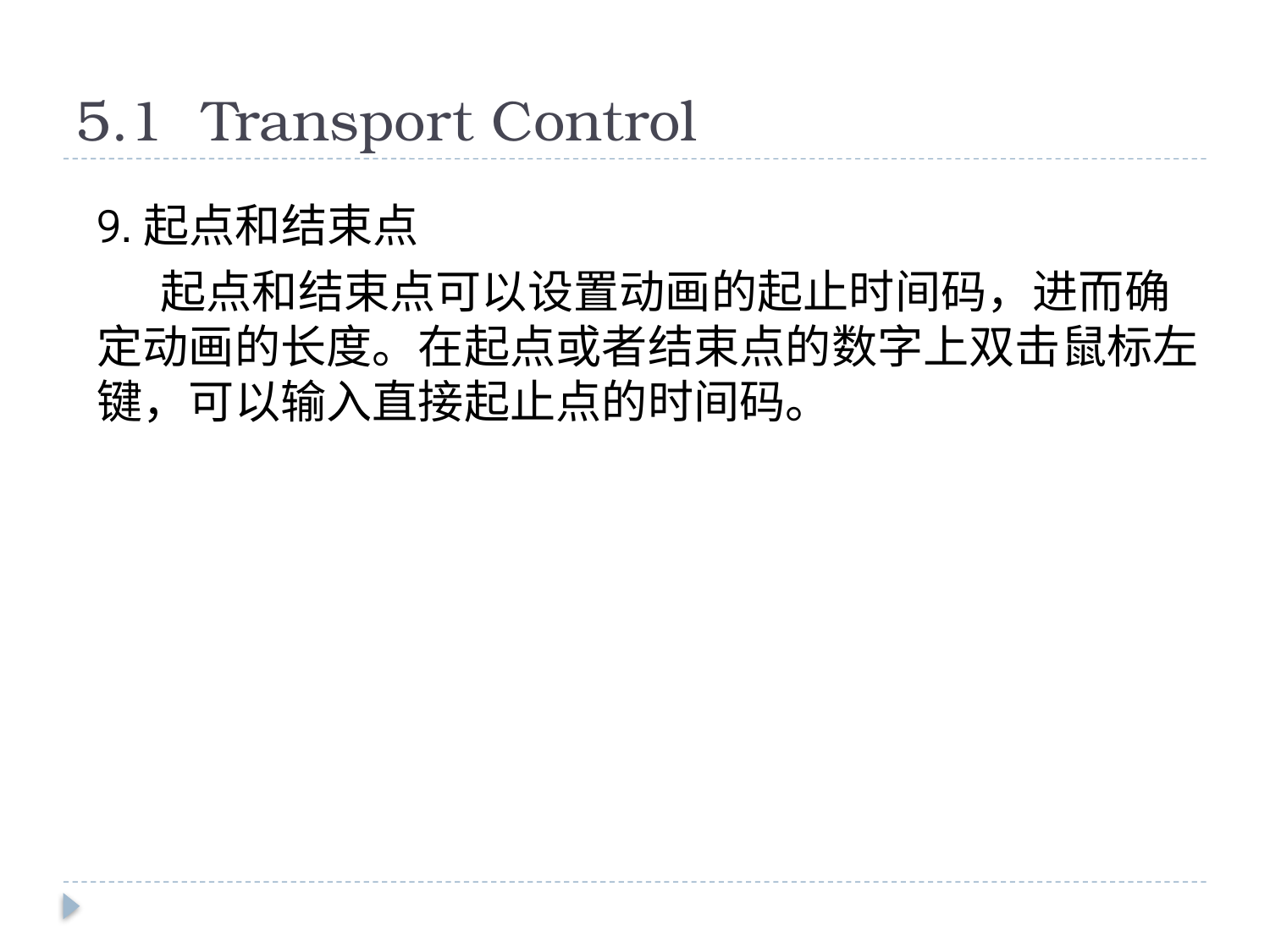

# 5.1	Transport Control

9.起点和结束点
起点和结束点可以设置动画的起止时间码，进而确定动画的长度。在起点或者结束点的数字上双击鼠标左键，可以输入直接起止点的时间码。